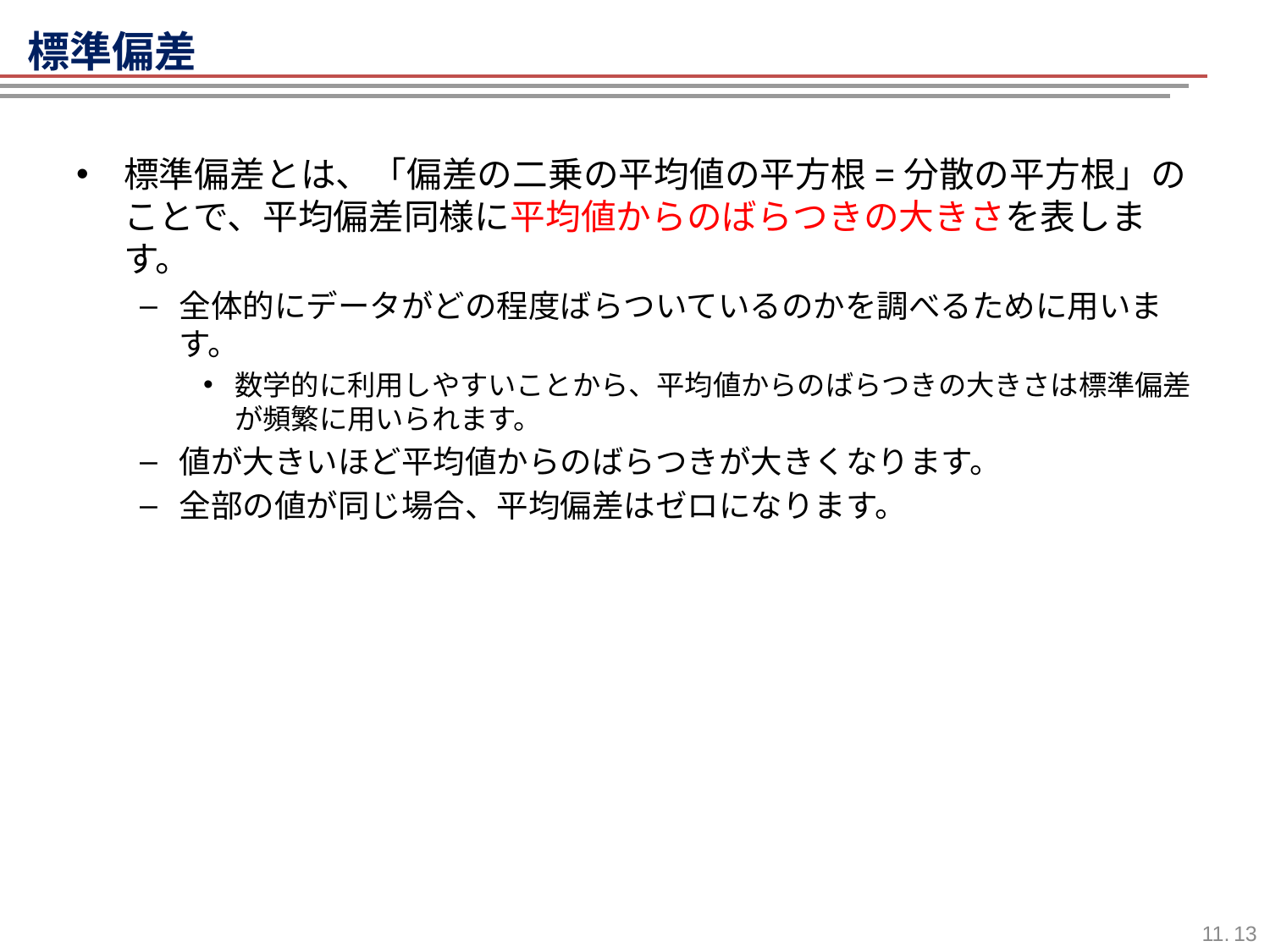

標準偏差
標準偏差とは、「偏差の二乗の平均値の平方根=分散の平方根」のことで、平均偏差同様に平均値からのばらつきの大きさを表します。
全体的にデータがどの程度ばらついているのかを調べるために用います。
数学的に利用しやすいことから、平均値からのばらつきの大きさは標準偏差が頻繁に用いられます。
値が大きいほど平均値からのばらつきが大きくなります。
全部の値が同じ場合、平均偏差はゼロになります。

13